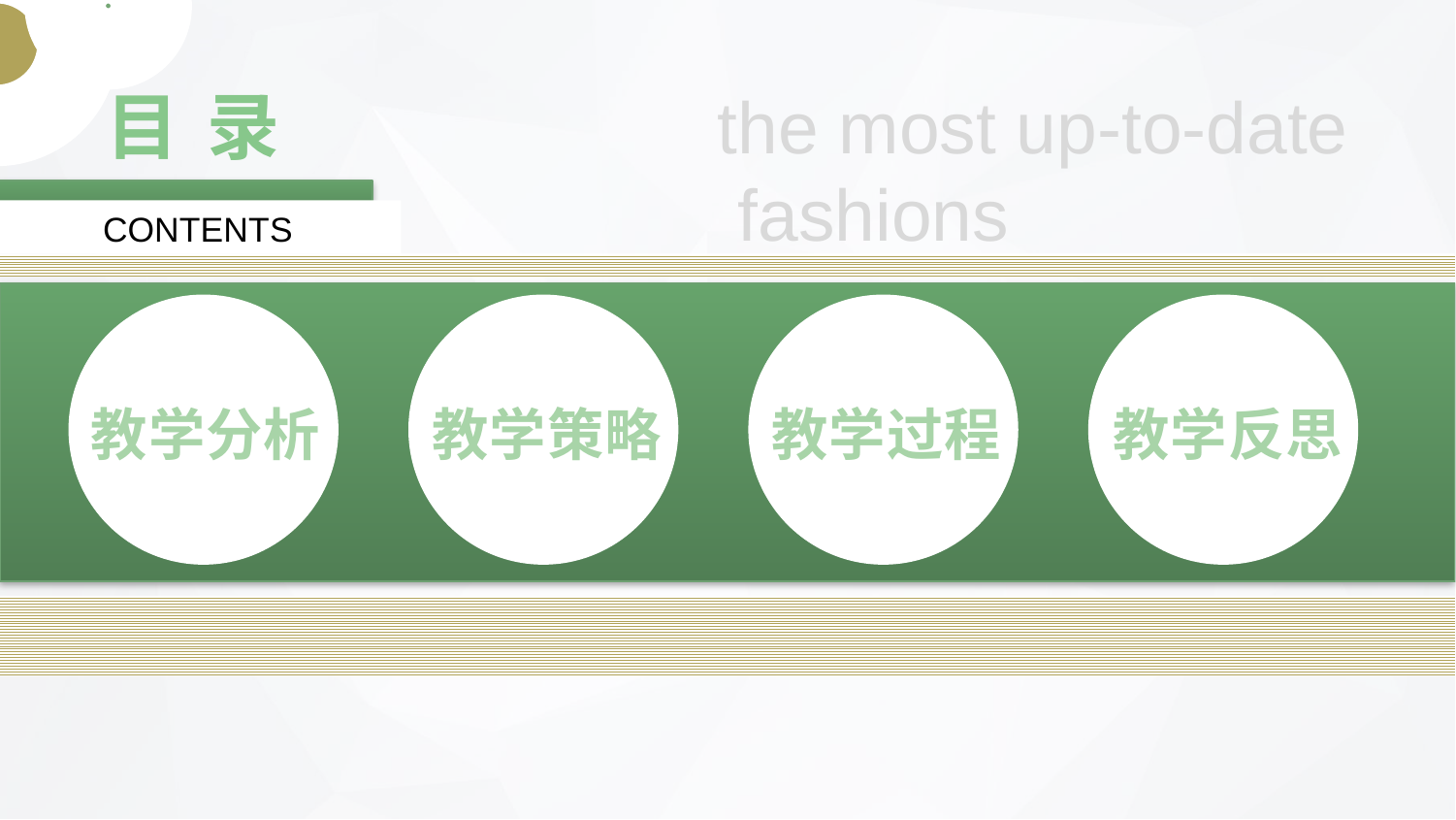

目 录
the most up-to-date
 fashions

CONTENTS

教学分析
教学策略
教学过程
教学反思